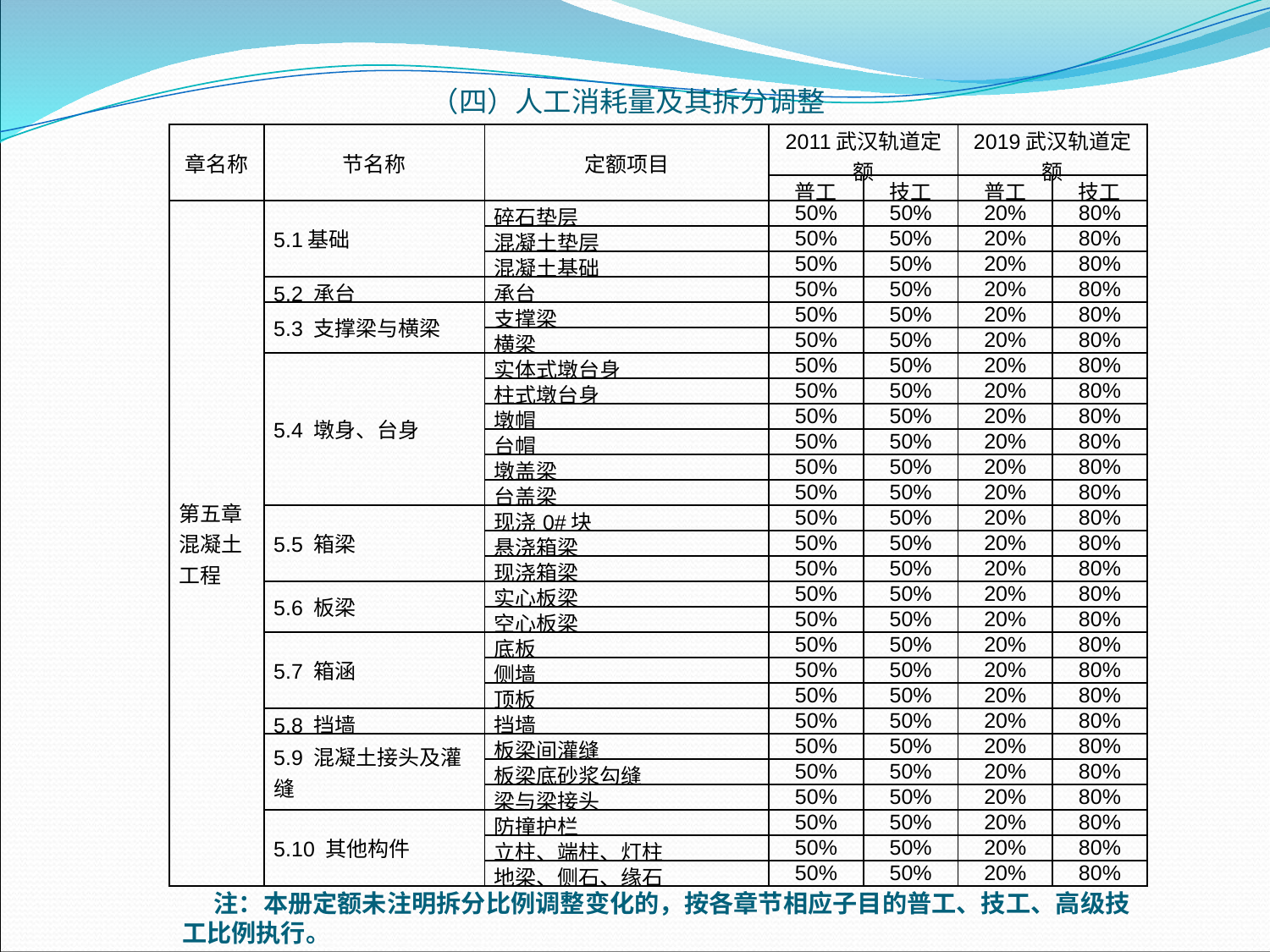

（四）人工消耗量及其拆分调整
| 章名称 | 节名称 | 定额项目 | 2011武汉轨道定额 |  | 2019武汉轨道定额 |  |
| --- | --- | --- | --- | --- | --- | --- |
|  |  |  | 普工 | 技工 | 普工 | 技工 |
| 第五章混凝土工程 | 5.1基础 | 碎石垫层 | 50% | 50% | 20% | 80% |
|  |  | 混凝土垫层 | 50% | 50% | 20% | 80% |
|  |  | 混凝土基础 | 50% | 50% | 20% | 80% |
|  | 5.2 承台 | 承台 | 50% | 50% | 20% | 80% |
|  | 5.3 支撑梁与横梁 | 支撑梁 | 50% | 50% | 20% | 80% |
|  |  | 横梁 | 50% | 50% | 20% | 80% |
|  | 5.4 墩身、台身 | 实体式墩台身 | 50% | 50% | 20% | 80% |
|  |  | 柱式墩台身 | 50% | 50% | 20% | 80% |
|  |  | 墩帽 | 50% | 50% | 20% | 80% |
|  |  | 台帽 | 50% | 50% | 20% | 80% |
|  |  | 墩盖梁 | 50% | 50% | 20% | 80% |
|  |  | 台盖梁 | 50% | 50% | 20% | 80% |
|  | 5.5 箱梁 | 现浇0#块 | 50% | 50% | 20% | 80% |
|  |  | 悬浇箱梁 | 50% | 50% | 20% | 80% |
|  |  | 现浇箱梁 | 50% | 50% | 20% | 80% |
|  | 5.6 板梁 | 实心板梁 | 50% | 50% | 20% | 80% |
|  |  | 空心板梁 | 50% | 50% | 20% | 80% |
|  | 5.7 箱涵 | 底板 | 50% | 50% | 20% | 80% |
|  |  | 侧墙 | 50% | 50% | 20% | 80% |
|  |  | 顶板 | 50% | 50% | 20% | 80% |
|  | 5.8 挡墙 | 挡墙 | 50% | 50% | 20% | 80% |
|  | 5.9 混凝土接头及灌缝 | 板梁间灌缝 | 50% | 50% | 20% | 80% |
|  |  | 板梁底砂浆勾缝 | 50% | 50% | 20% | 80% |
|  |  | 梁与梁接头 | 50% | 50% | 20% | 80% |
|  | 5.10 其他构件 | 防撞护栏 | 50% | 50% | 20% | 80% |
|  |  | 立柱、端柱、灯柱 | 50% | 50% | 20% | 80% |
|  |  | 地梁、侧石、缘石 | 50% | 50% | 20% | 80% |
注：本册定额未注明拆分比例调整变化的，按各章节相应子目的普工、技工、高级技工比例执行。
68